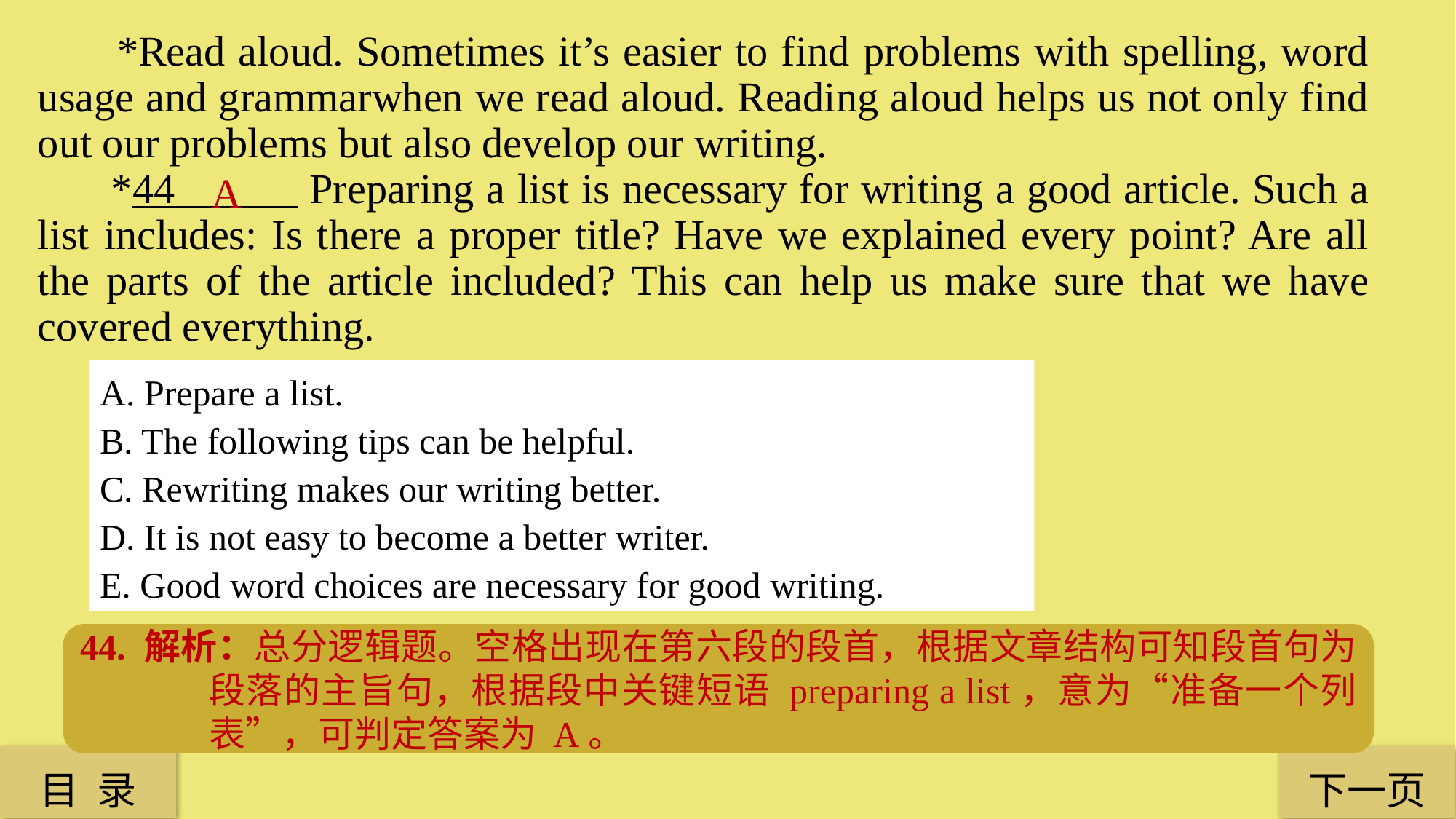

*Read aloud. Sometimes it’s easier to find problems with spelling, word usage and grammarwhen we read aloud. Reading aloud helps us not only find out our problems but also develop our writing.
      *44           Preparing a list is necessary for writing a good article. Such a list includes: Is there a proper title? Have we explained every point? Are all the parts of the article included? This can help us make sure that we have covered everything.
A
A. Prepare a list.
B. The following tips can be helpful.
C. Rewriting makes our writing better.
D. It is not easy to become a better writer.
E. Good word choices are necessary for good writing.
44. 解析：总分逻辑题。空格出现在第六段的段首，根据文章结构可知段首句为段落的主旨句，根据段中关键短语 preparing a list，意为“准备一个列表”，可判定答案为 A。